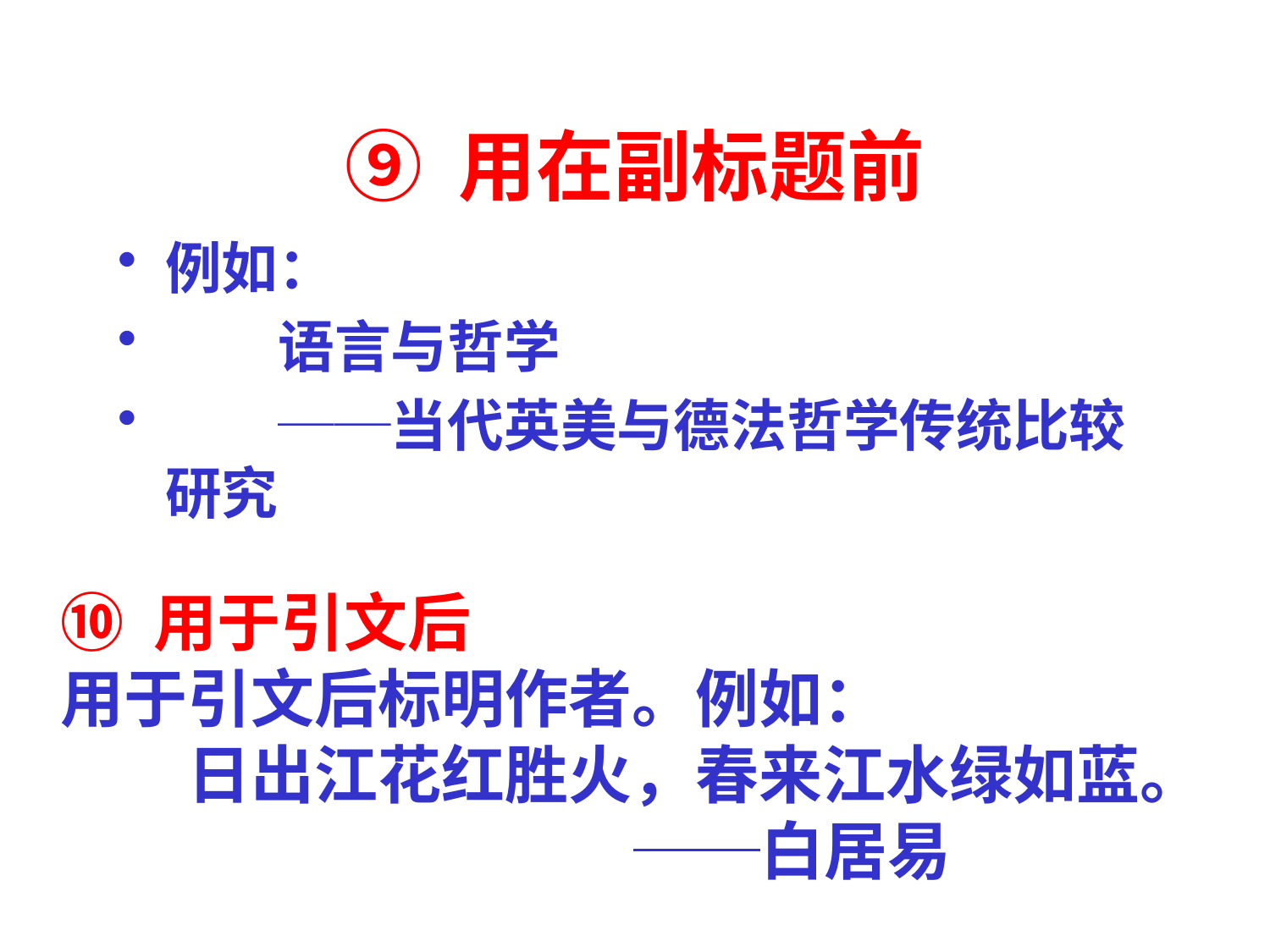

# ⑨ 用在副标题前
例如：
　　语言与哲学
　　──当代英美与德法哲学传统比较研究
⑩ 用于引文后
用于引文后标明作者。例如：
　　日出江花红胜火，春来江水绿如蓝。
　　                               ──白居易